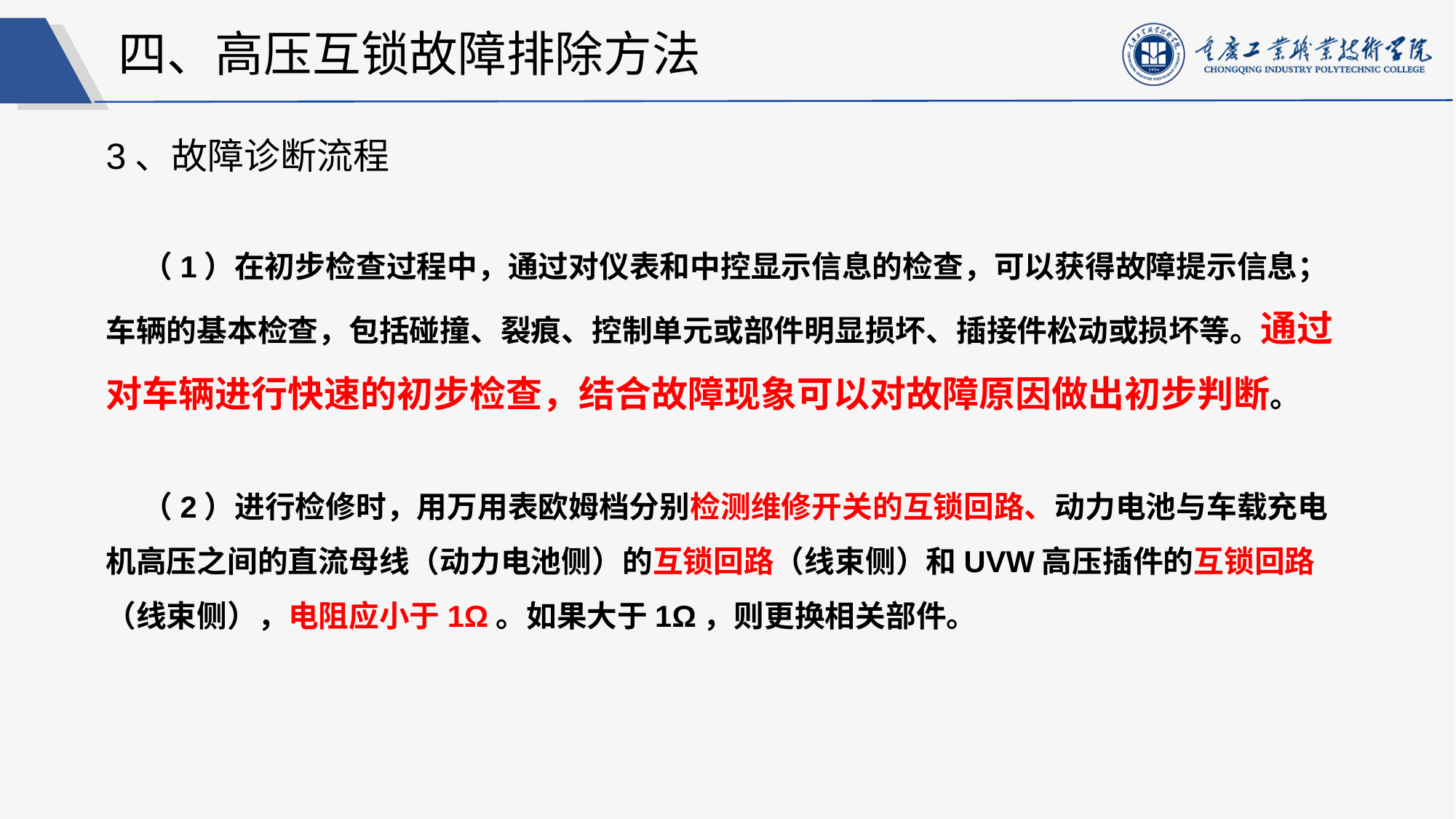

四、高压互锁故障排除方法
3、故障诊断流程
（1）在初步检查过程中，通过对仪表和中控显示信息的检查，可以获得故障提示信息；车辆的基本检查，包括碰撞、裂痕、控制单元或部件明显损坏、插接件松动或损坏等。通过对车辆进行快速的初步检查，结合故障现象可以对故障原因做出初步判断。

（2）进行检修时，用万用表欧姆档分别检测维修开关的互锁回路、动力电池与车载充电机高压之间的直流母线（动力电池侧）的互锁回路（线束侧）和UVW高压插件的互锁回路（线束侧），电阻应小于1Ω。如果大于1Ω，则更换相关部件。